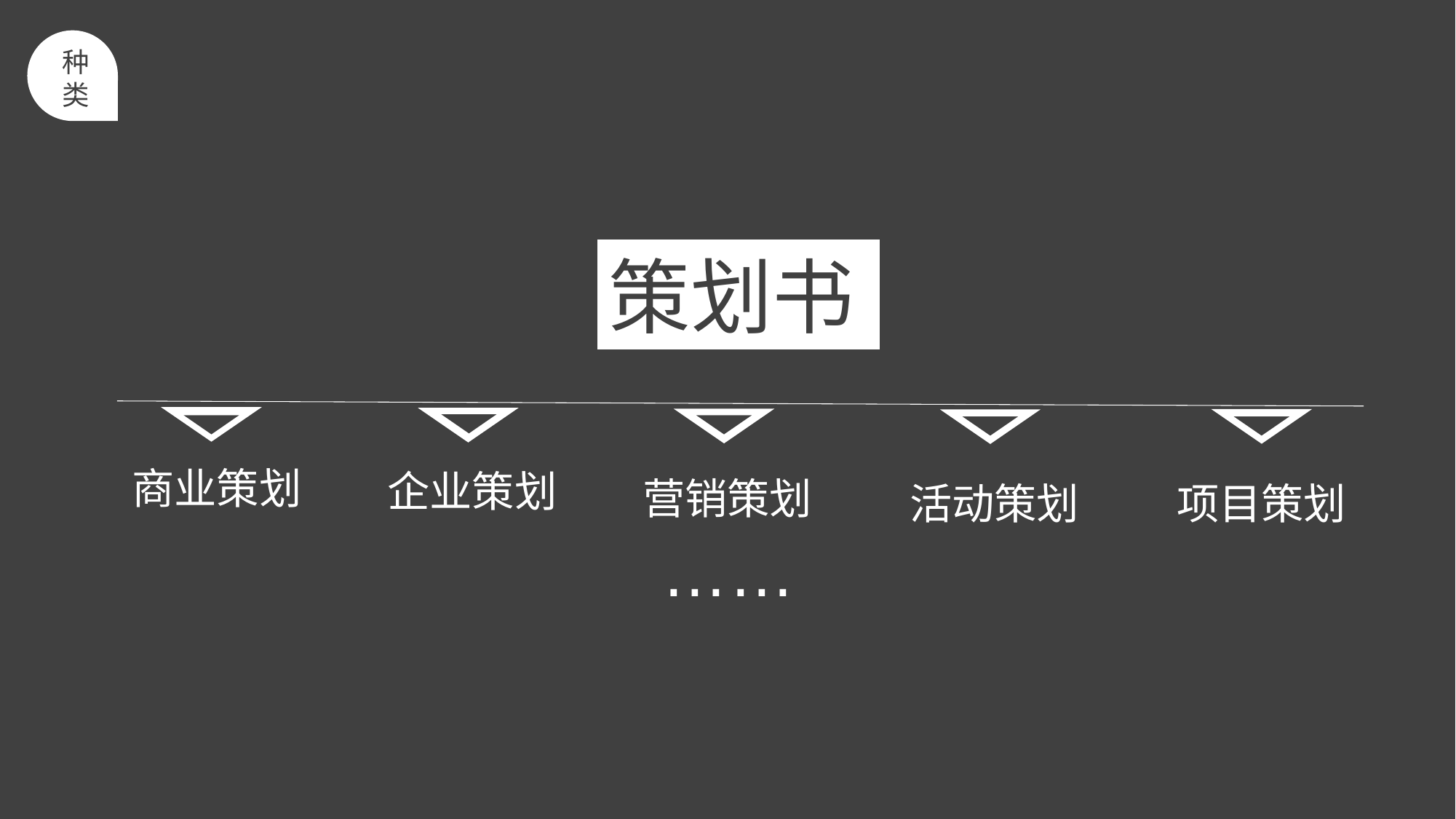

种类
策划书

商业策划
企业策划
营销策划
活动策划
项目策划
……